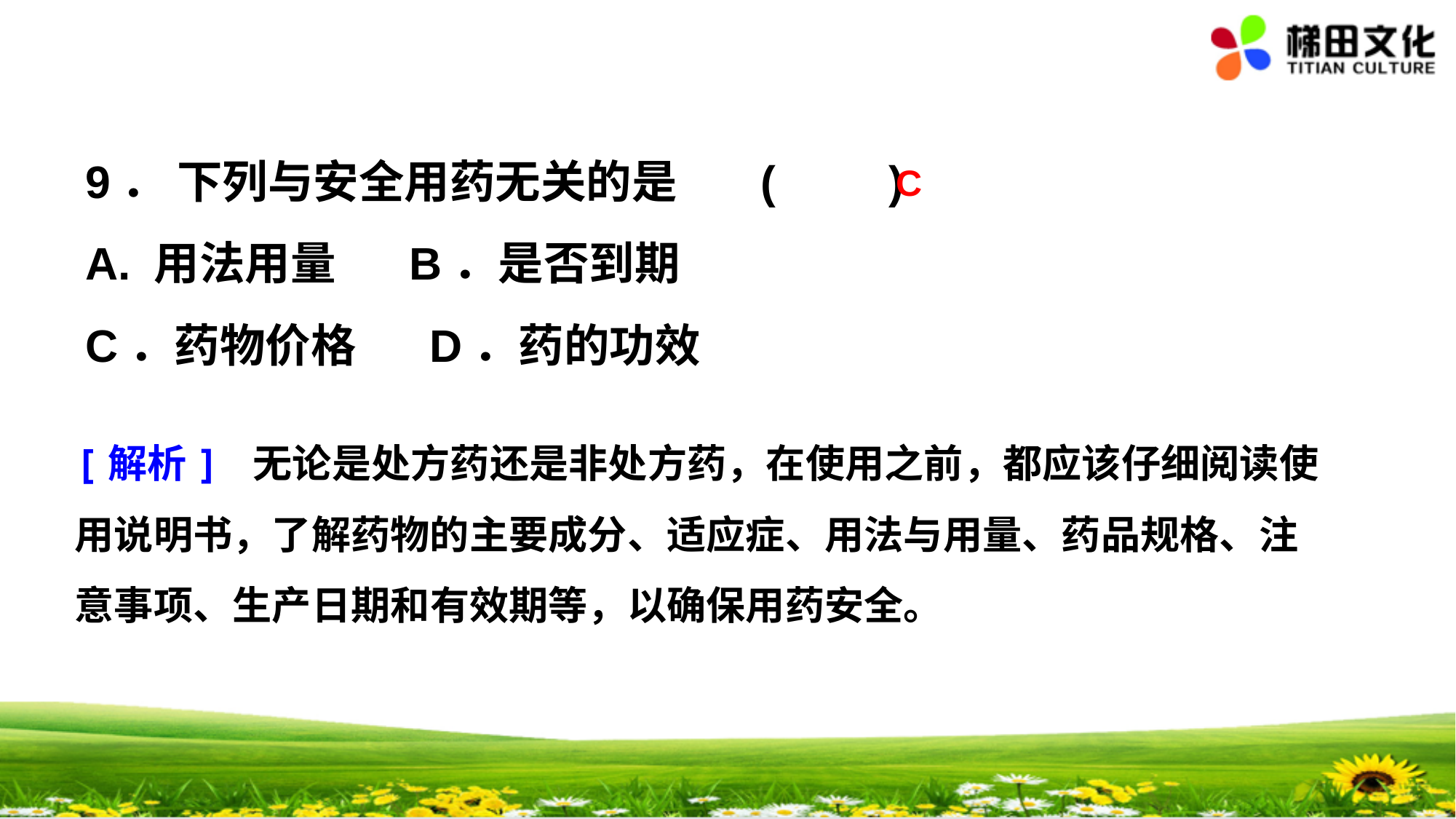

9． 下列与安全用药无关的是       (　　)
A. 用法用量      B．是否到期
C．药物价格      D．药的功效
C
[解析] 无论是处方药还是非处方药，在使用之前，都应该仔细阅读使用说明书，了解药物的主要成分、适应症、用法与用量、药品规格、注意事项、生产日期和有效期等，以确保用药安全。